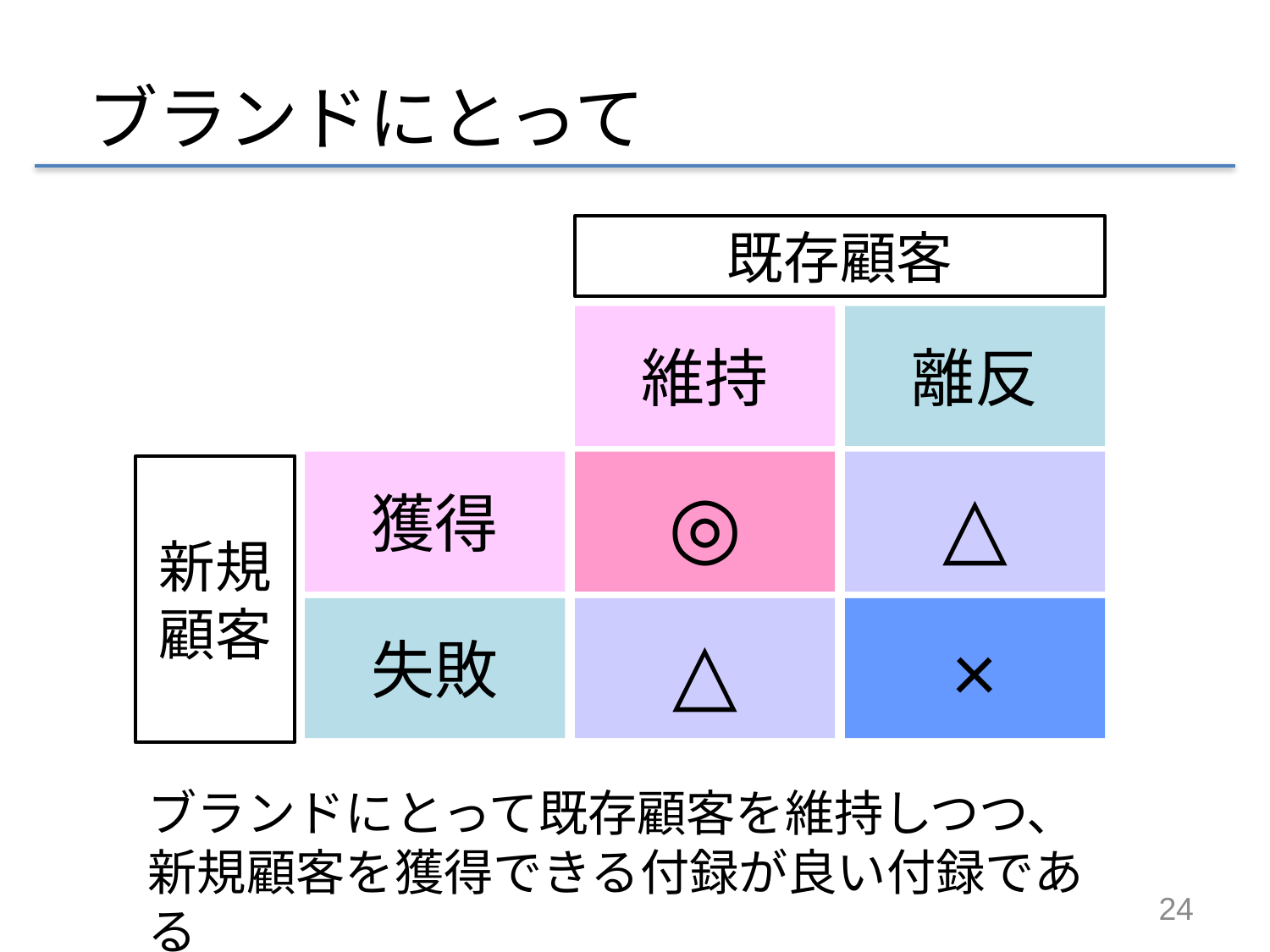

ブランドにとって
既存顧客
維持
離反
獲得
◎
△
新規
顧客
失敗
△
×
ブランドにとって既存顧客を維持しつつ、
新規顧客を獲得できる付録が良い付録である
24